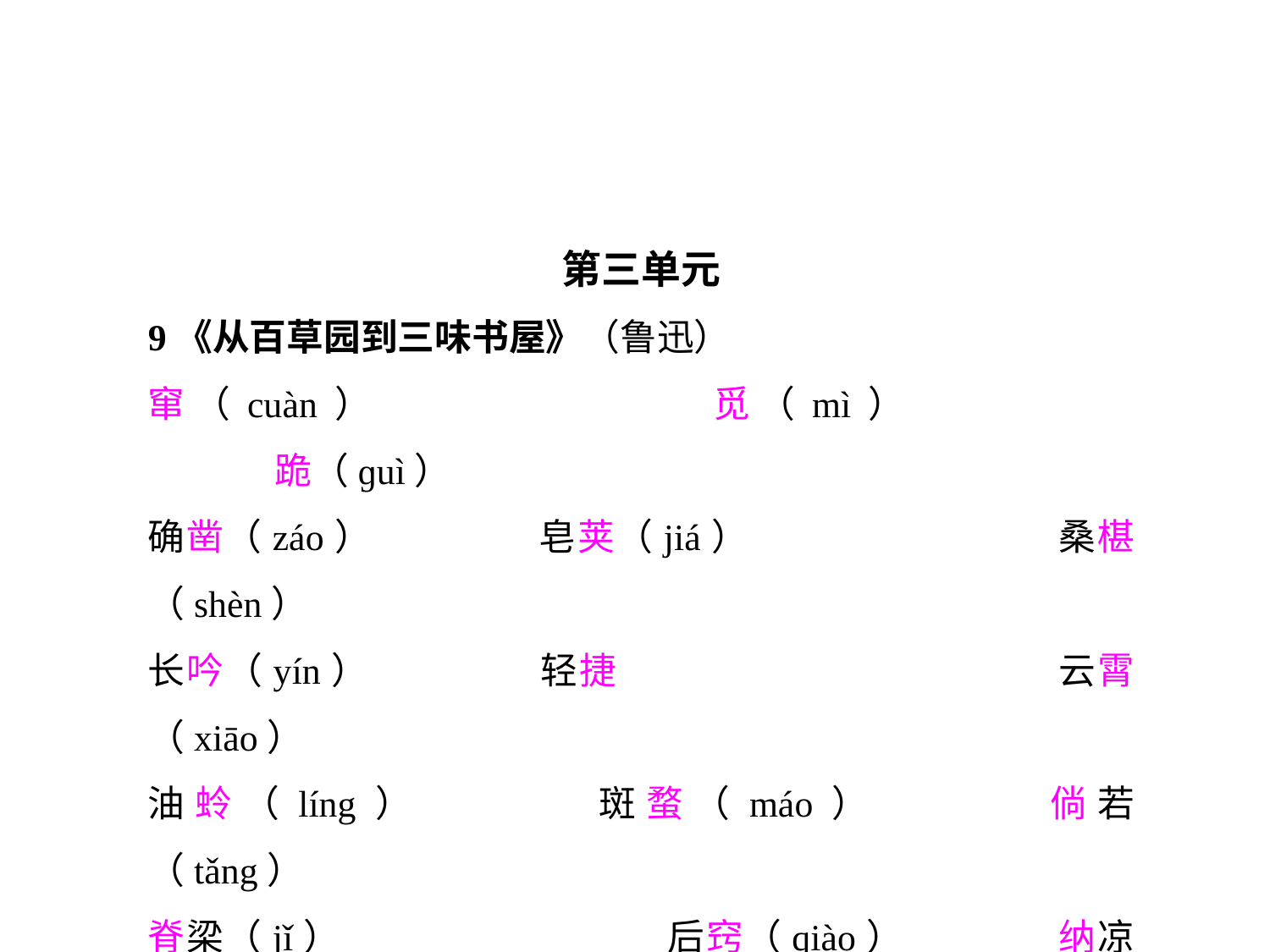

第三单元
9《从百草园到三味书屋》（鲁迅）
窜（cuàn）			觅（mì）			跪（ɡuì）
确凿（záo）		皂荚（jiá）			桑椹（shèn）
长吟（yín）		轻捷				云霄（xiāo）
油蛉（líng）		斑蝥（máo）		倘若（tǎng）
脊梁（jǐ）			后窍（qiào）		纳凉（nà）
脑髓（suǐ）		鉴赏				秕谷（bǐ）